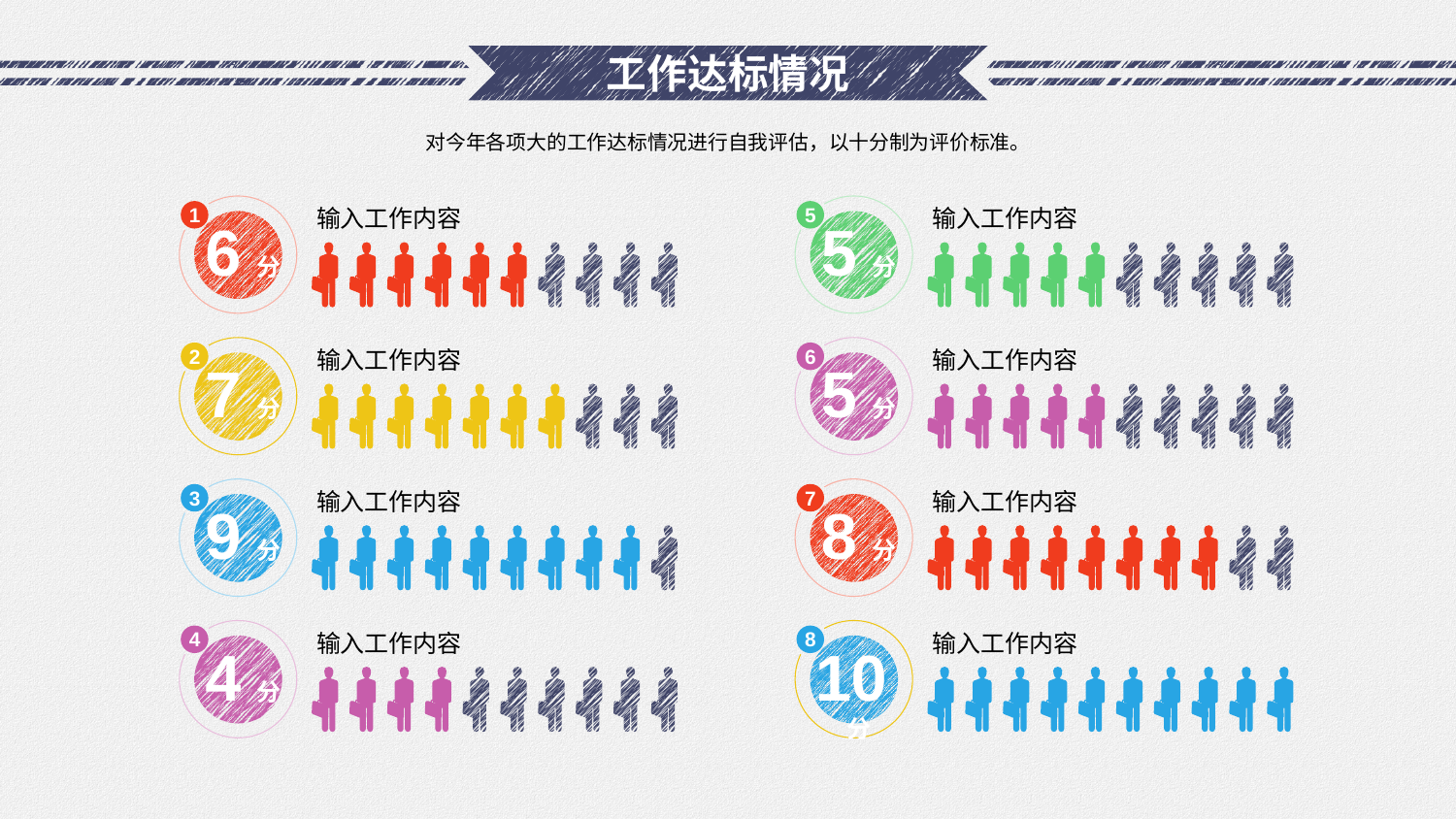

# 工作达标情况
对今年各项大的工作达标情况进行自我评估，以十分制为评价标准。

1

5
输入工作内容
输入工作内容

6分
5分

2

6
输入工作内容
输入工作内容

7分
5分

3

7
输入工作内容
输入工作内容

9分
8分

4

8
输入工作内容
输入工作内容

4分
10分